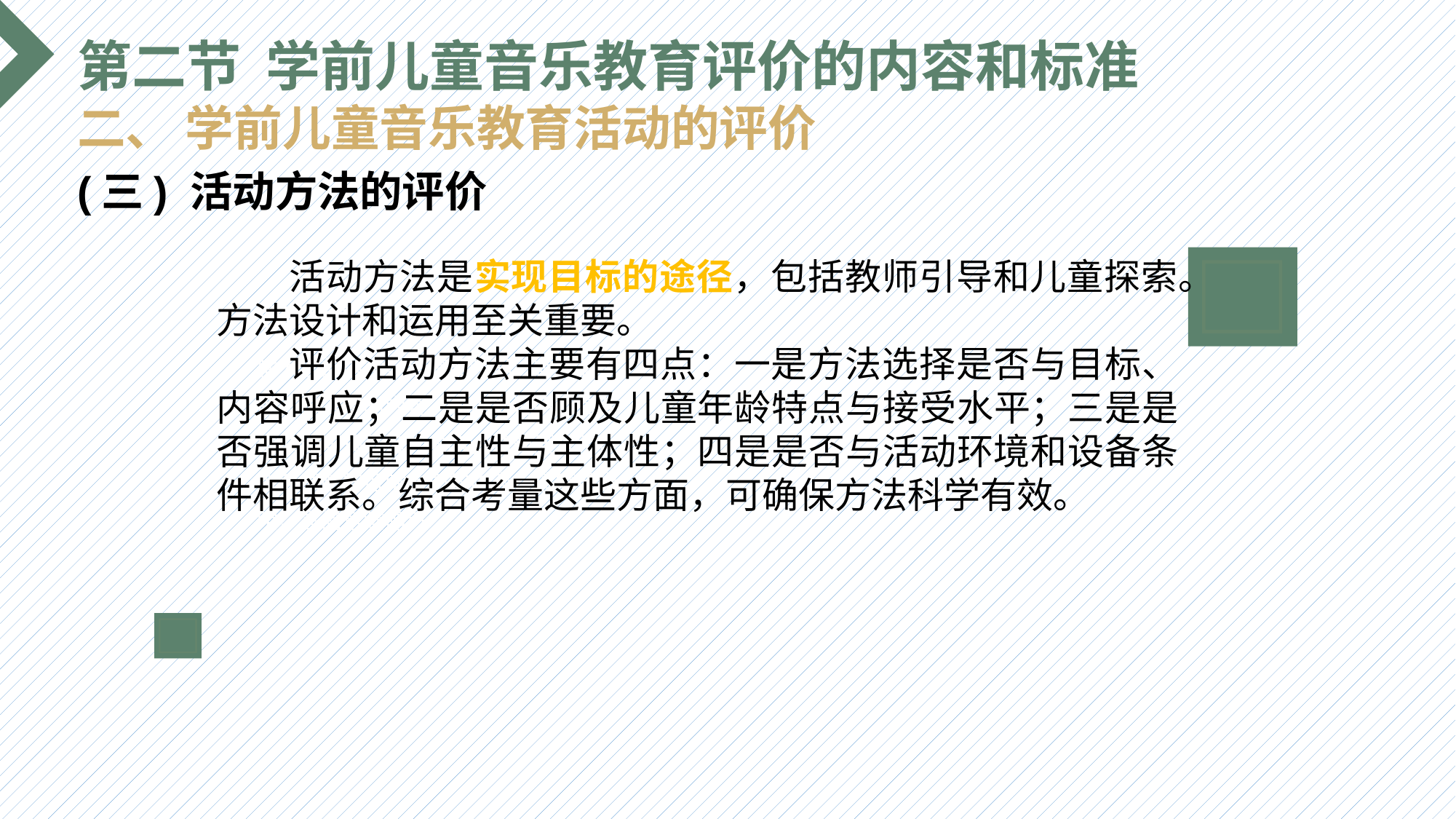

第二节  学前儿童音乐教育评价的内容和标准
二、 学前儿童音乐教育活动的评价
(三) 活动方法的评价

 活动方法是实现目标的途径，包括教师引导和儿童探索。方法设计和运用至关重要。
 评价活动方法主要有四点：一是方法选择是否与目标、内容呼应；二是是否顾及儿童年龄特点与接受水平；三是是否强调儿童自主性与主体性；四是是否与活动环境和设备条件相联系。综合考量这些方面，可确保方法科学有效。

选题背景
输入您的内容，请简要说明，言简意赅即可输入您的内容，请简要说明，言简意赅即可输入您的内容，请简要说明，言简意赅即可输入您的内容，请简要说明，言简意赅即可